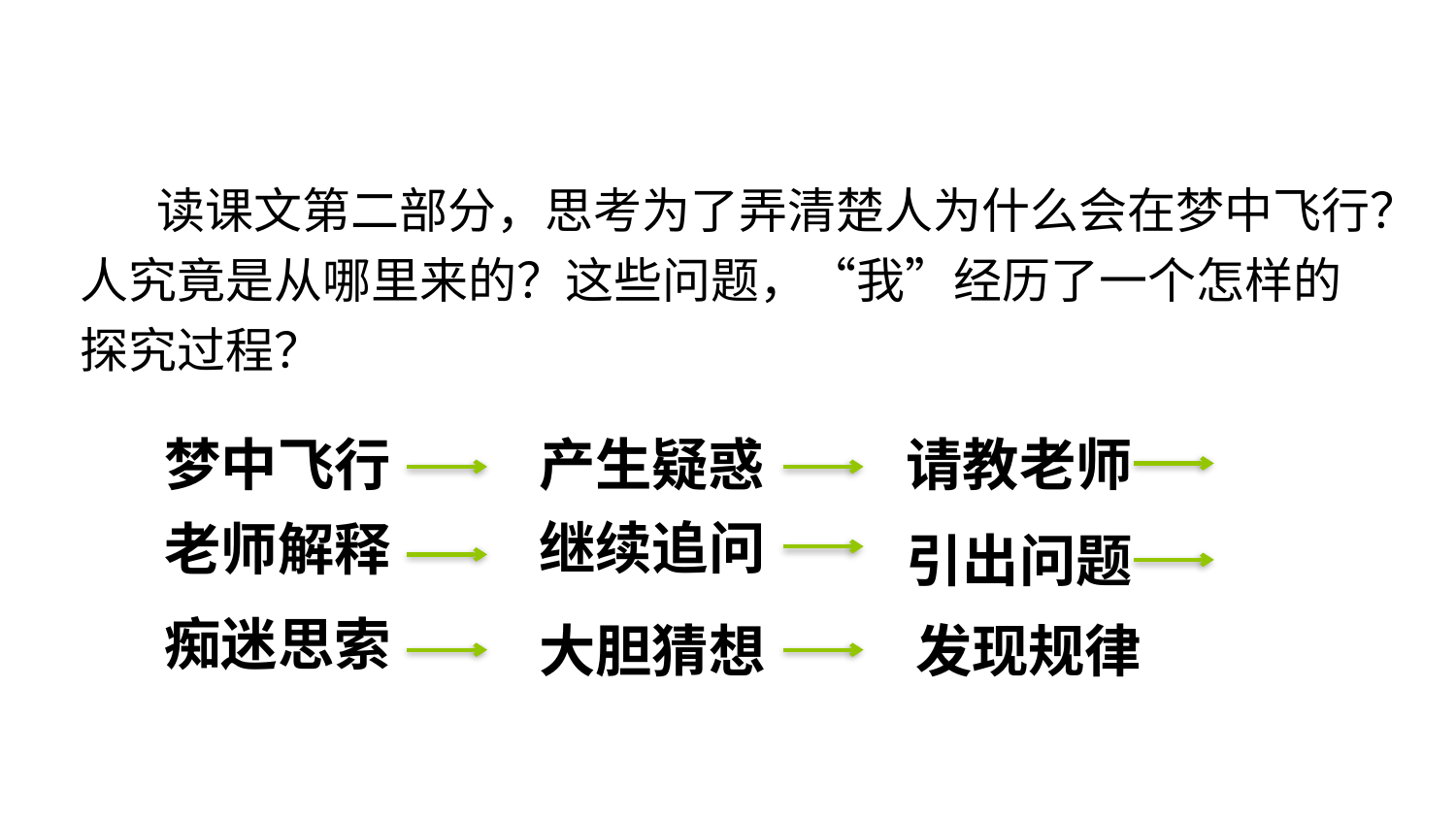

读课文第二部分，思考为了弄清楚人为什么会在梦中飞行？人究竟是从哪里来的？这些问题，“我”经历了一个怎样的探究过程？

梦中飞行
产生疑惑
请教老师
继续追问
老师解释
引出问题
痴迷思索
大胆猜想
发现规律